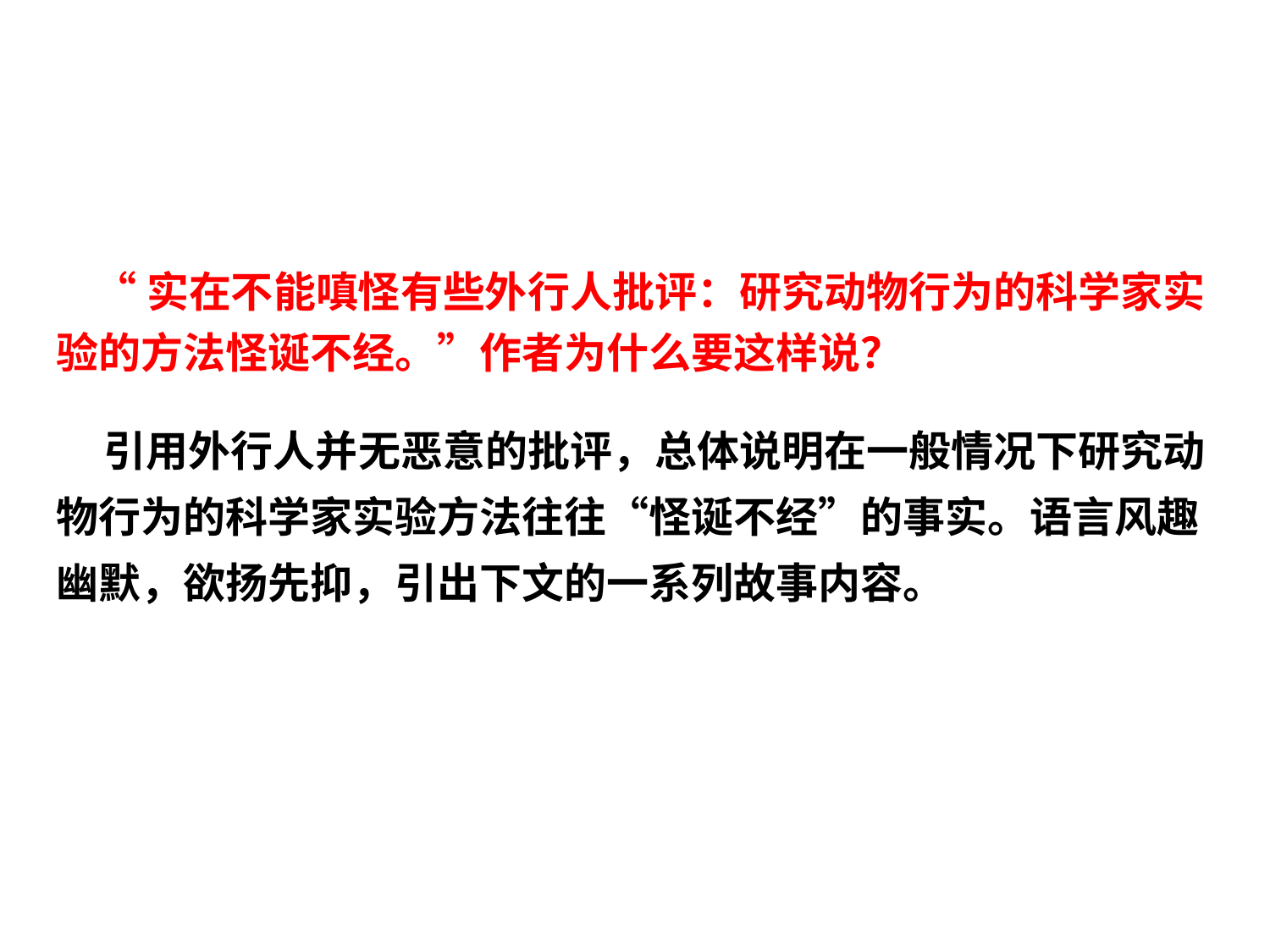

“实在不能嗔怪有些外行人批评：研究动物行为的科学家实验的方法怪诞不经。”作者为什么要这样说？
    引用外行人并无恶意的批评，总体说明在一般情况下研究动物行为的科学家实验方法往往“怪诞不经”的事实。语言风趣幽默，欲扬先抑，引出下文的一系列故事内容。